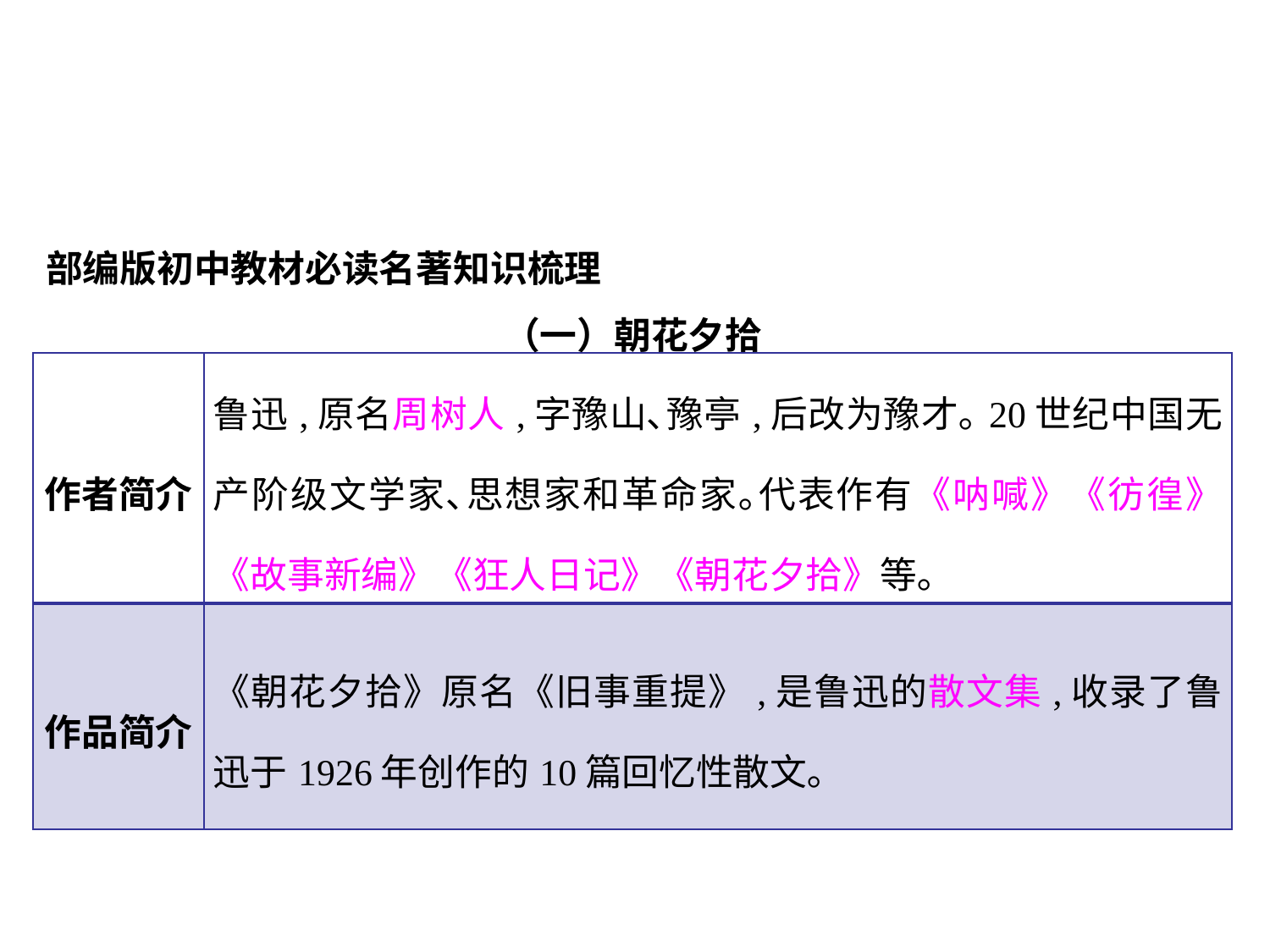

部编版初中教材必读名著知识梳理
（一）朝花夕拾
| 作者简介 | 鲁迅,原名周树人,字豫山､豫亭,后改为豫才｡20世纪中国无产阶级文学家､思想家和革命家｡代表作有《呐喊》《彷徨》《故事新编》《狂人日记》《朝花夕拾》等｡ |
| --- | --- |
| 作品简介 | 《朝花夕拾》原名《旧事重提》,是鲁迅的散文集,收录了鲁迅于1926年创作的10篇回忆性散文｡ |